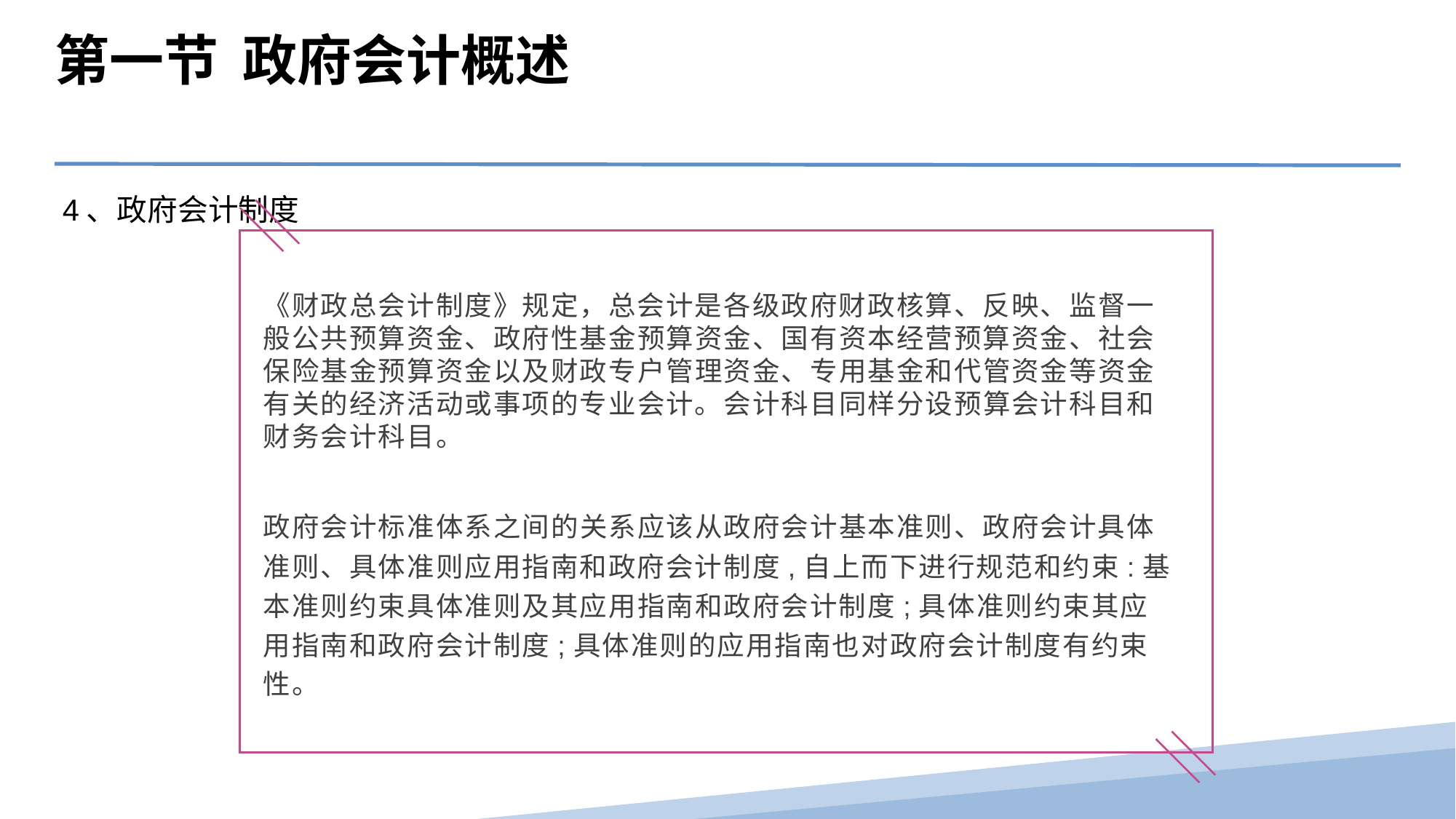

第一节  政府会计概述
4、政府会计制度

《财政总会计制度》规定，总会计是各级政府财政核算、反映、监督一般公共预算资金、政府性基金预算资金、国有资本经营预算资金、社会保险基金预算资金以及财政专户管理资金、专用基金和代管资金等资金有关的经济活动或事项的专业会计。会计科目同样分设预算会计科目和财务会计科目。

政府会计标准体系之间的关系应该从政府会计基本准则、政府会计具体准则、具体准则应用指南和政府会计制度,自上而下进行规范和约束:基本准则约束具体准则及其应用指南和政府会计制度;具体准则约束其应用指南和政府会计制度;具体准则的应用指南也对政府会计制度有约束性。